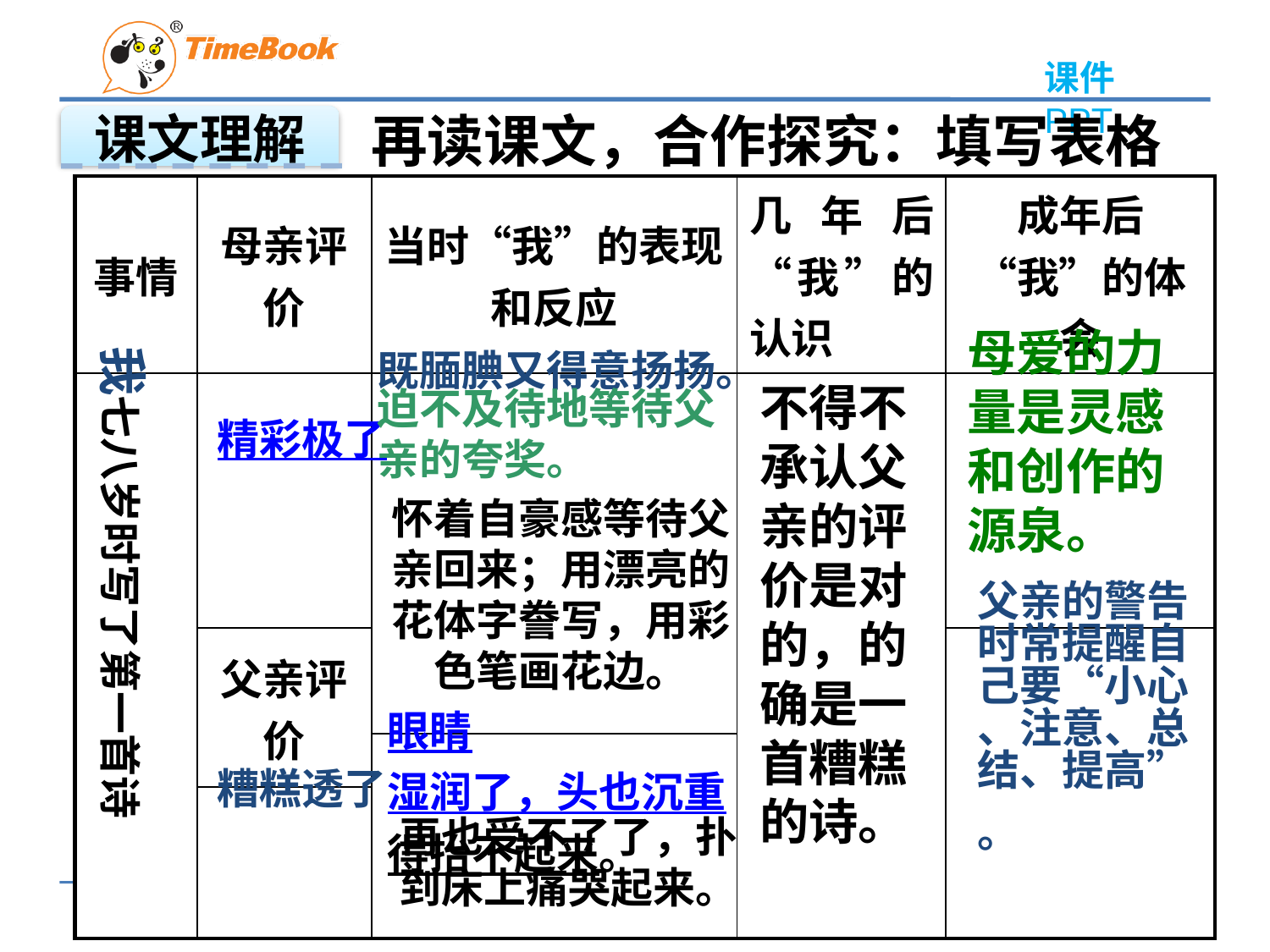

再读课文，合作探究：填写表格
课文理解
| 事情 | 母亲评价 | 当时“我”的表现和反应 | 几年后“我”的认识 | 成年后“我”的体会 |
| --- | --- | --- | --- | --- |
|  |  |  |  |  |
|  | 父亲评价 |  |  |  |
|  |  |  |  |  |
|  |  |  |  |  |
我七八岁时写了第一首诗
母爱的力量是灵感和创作的源泉。
既腼腆又得意扬扬。
不得不承认父亲的评价是对的，的确是一首糟糕的诗。
迫不及待地等待父亲的夸奖。
精彩极了
怀着自豪感等待父亲回来；用漂亮的花体字誊写，用彩色笔画花边。
父亲的警告时常提醒自己要“小心、注意、总结、提高”。
眼睛湿润了，头也沉重得抬不起来。
糟糕透了
再也受不了了，扑到床上痛哭起来。